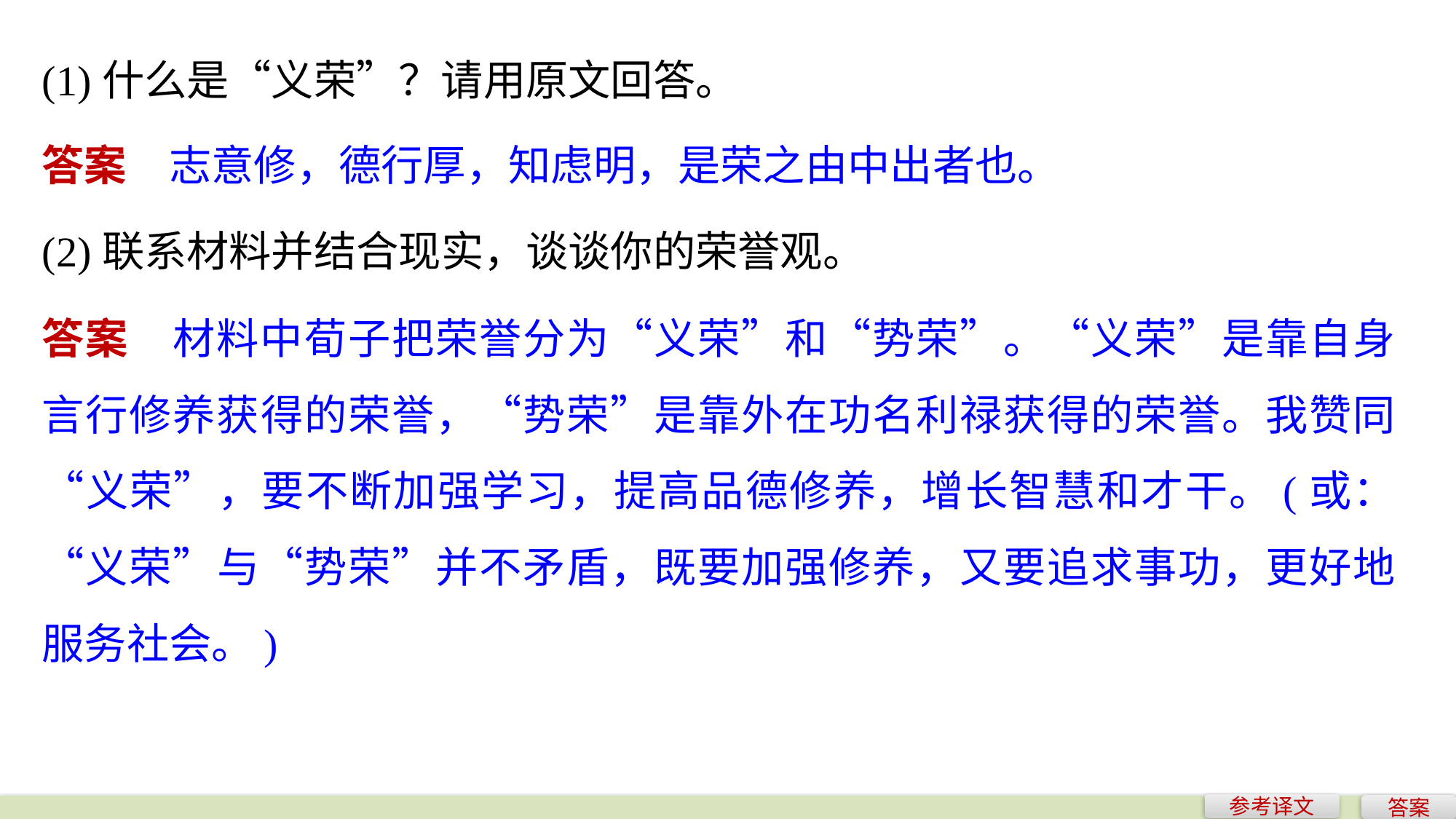

(1)什么是“义荣”？请用原文回答。
答案　志意修，德行厚，知虑明，是荣之由中出者也。
(2)联系材料并结合现实，谈谈你的荣誉观。
答案　材料中荀子把荣誉分为“义荣”和“势荣”。“义荣”是靠自身言行修养获得的荣誉，“势荣”是靠外在功名利禄获得的荣誉。我赞同“义荣”，要不断加强学习，提高品德修养，增长智慧和才干。(或：“义荣”与“势荣”并不矛盾，既要加强修养，又要追求事功，更好地服务社会。)
参考译文
答案